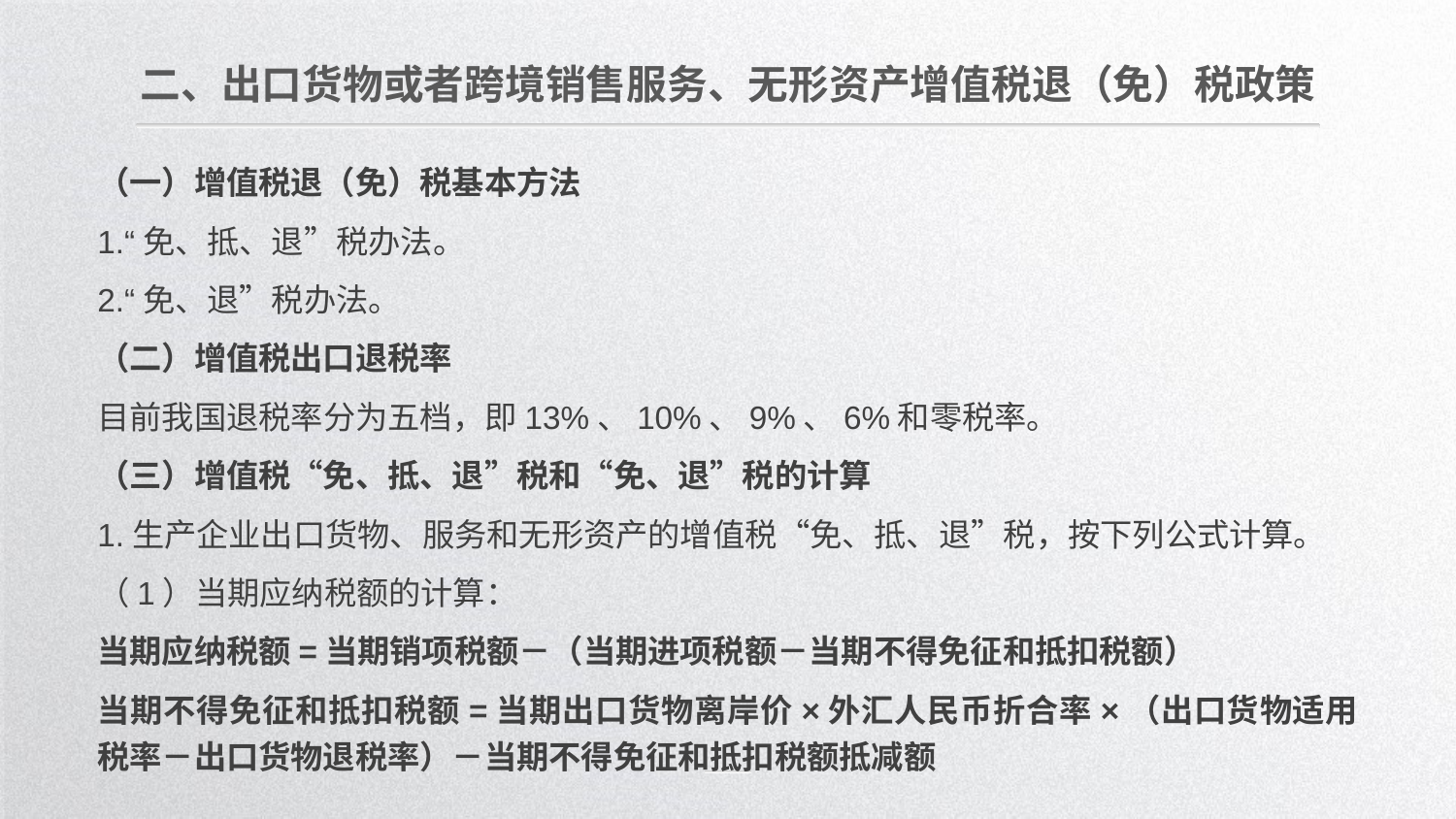

二、出口货物或者跨境销售服务、无形资产增值税退（免）税政策
（一）增值税退（免）税基本方法
1.“免、抵、退”税办法。
2.“免、退”税办法。
（二）增值税出口退税率
目前我国退税率分为五档，即13%、10%、9%、6%和零税率。
（三）增值税“免、抵、退”税和“免、退”税的计算
1.生产企业出口货物、服务和无形资产的增值税“免、抵、退”税，按下列公式计算。
（1）当期应纳税额的计算：
当期应纳税额=当期销项税额－（当期进项税额－当期不得免征和抵扣税额）
当期不得免征和抵扣税额=当期出口货物离岸价×外汇人民币折合率×（出口货物适用税率－出口货物退税率）－当期不得免征和抵扣税额抵减额